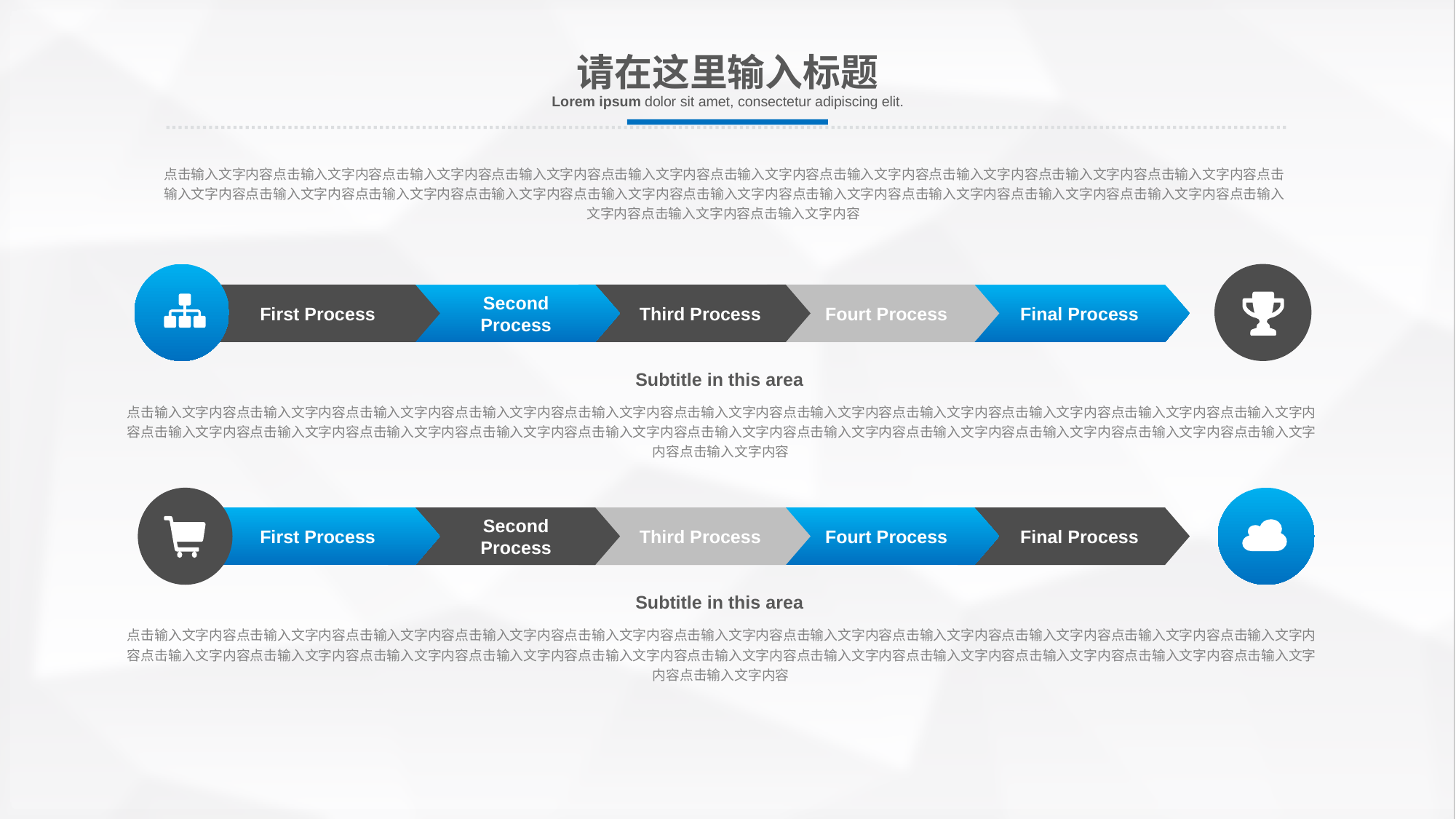

请在这里输入标题
Lorem ipsum dolor sit amet, consectetur adipiscing elit.

点击输入文字内容点击输入文字内容点击输入文字内容点击输入文字内容点击输入文字内容点击输入文字内容点击输入文字内容点击输入文字内容点击输入文字内容点击输入文字内容点击输入文字内容点击输入文字内容点击输入文字内容点击输入文字内容点击输入文字内容点击输入文字内容点击输入文字内容点击输入文字内容点击输入文字内容点击输入文字内容点击输入文字内容点击输入文字内容点击输入文字内容

First Process
Second Process
Third Process
Fourt Process
Final Process
Subtitle in this area
点击输入文字内容点击输入文字内容点击输入文字内容点击输入文字内容点击输入文字内容点击输入文字内容点击输入文字内容点击输入文字内容点击输入文字内容点击输入文字内容点击输入文字内容点击输入文字内容点击输入文字内容点击输入文字内容点击输入文字内容点击输入文字内容点击输入文字内容点击输入文字内容点击输入文字内容点击输入文字内容点击输入文字内容点击输入文字内容点击输入文字内容

First Process
Second Process
Third Process
Fourt Process
Final Process
Subtitle in this area
点击输入文字内容点击输入文字内容点击输入文字内容点击输入文字内容点击输入文字内容点击输入文字内容点击输入文字内容点击输入文字内容点击输入文字内容点击输入文字内容点击输入文字内容点击输入文字内容点击输入文字内容点击输入文字内容点击输入文字内容点击输入文字内容点击输入文字内容点击输入文字内容点击输入文字内容点击输入文字内容点击输入文字内容点击输入文字内容点击输入文字内容